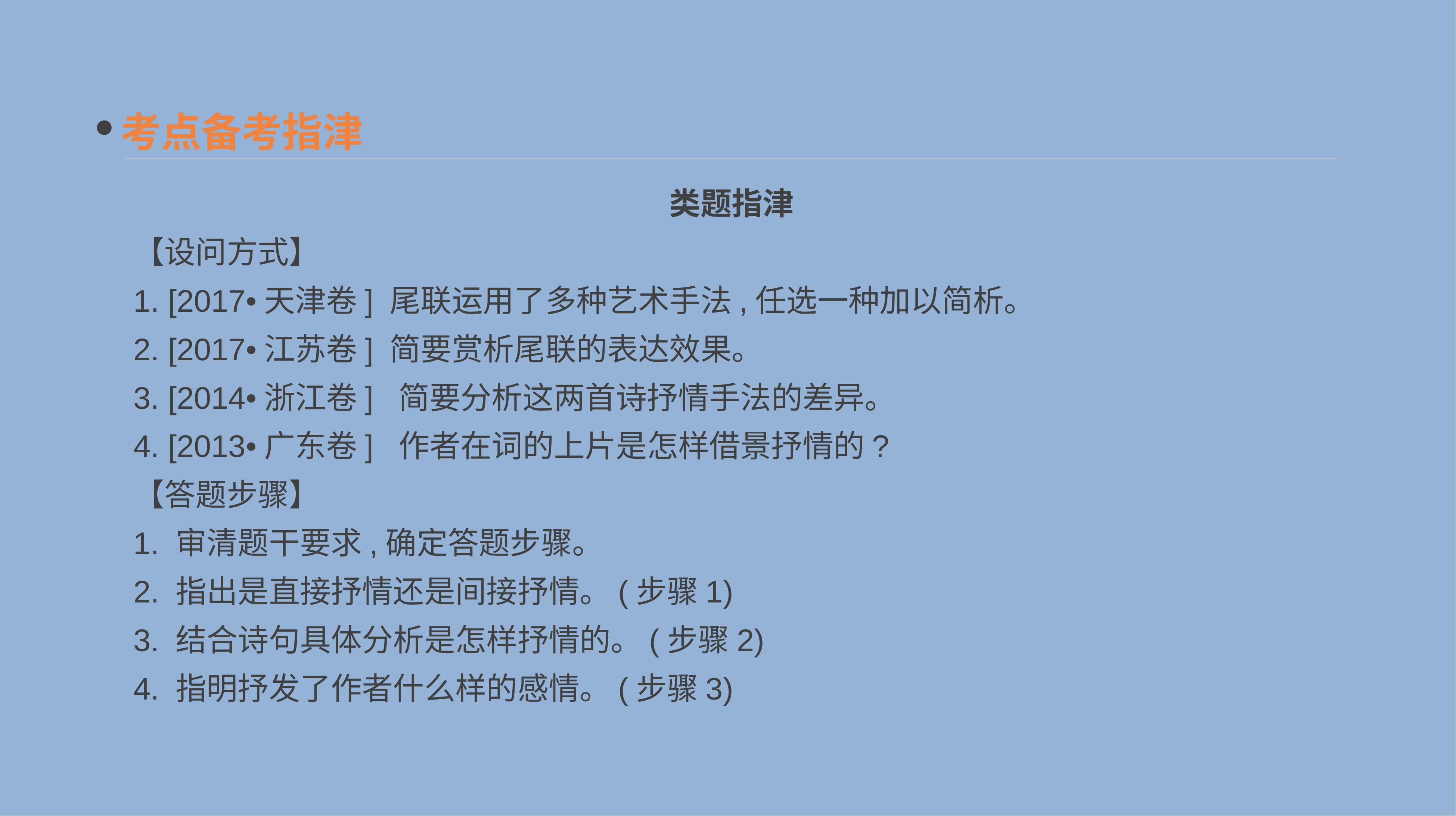

考点备考指津

　类题指津
【设问方式】
1. [2017•天津卷] 尾联运用了多种艺术手法,任选一种加以简析。
2. [2017•江苏卷] 简要赏析尾联的表达效果。
3. [2014•浙江卷]  简要分析这两首诗抒情手法的差异。
4. [2013•广东卷]  作者在词的上片是怎样借景抒情的?
【答题步骤】
1. 审清题干要求,确定答题步骤。
2. 指出是直接抒情还是间接抒情。(步骤1)
3. 结合诗句具体分析是怎样抒情的。(步骤2)
4. 指明抒发了作者什么样的感情。(步骤3)